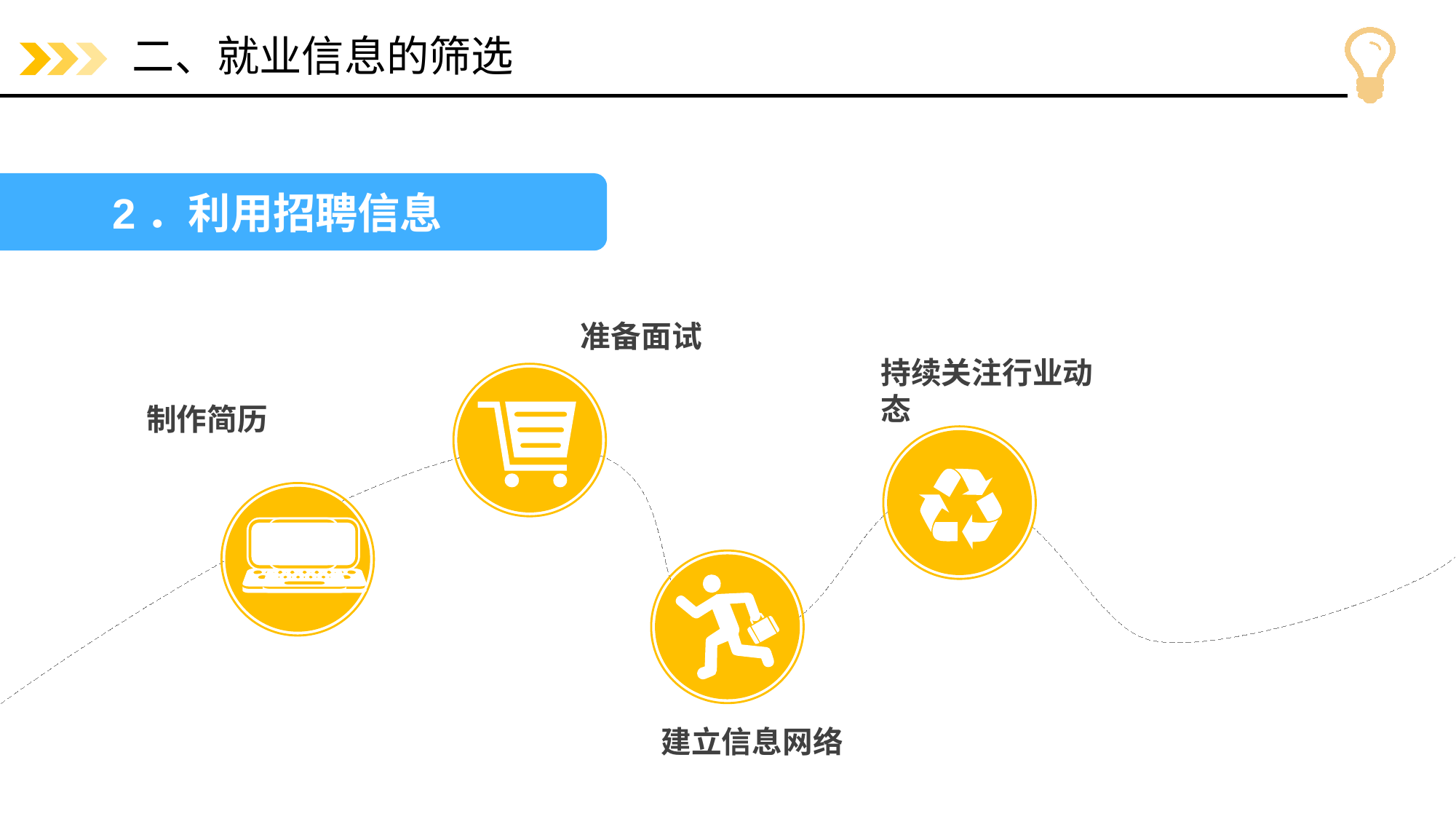

5
# 二、就业信息的筛选
2．利用招聘信息
准备面试
持续关注行业动态

制作简历

建立信息网络